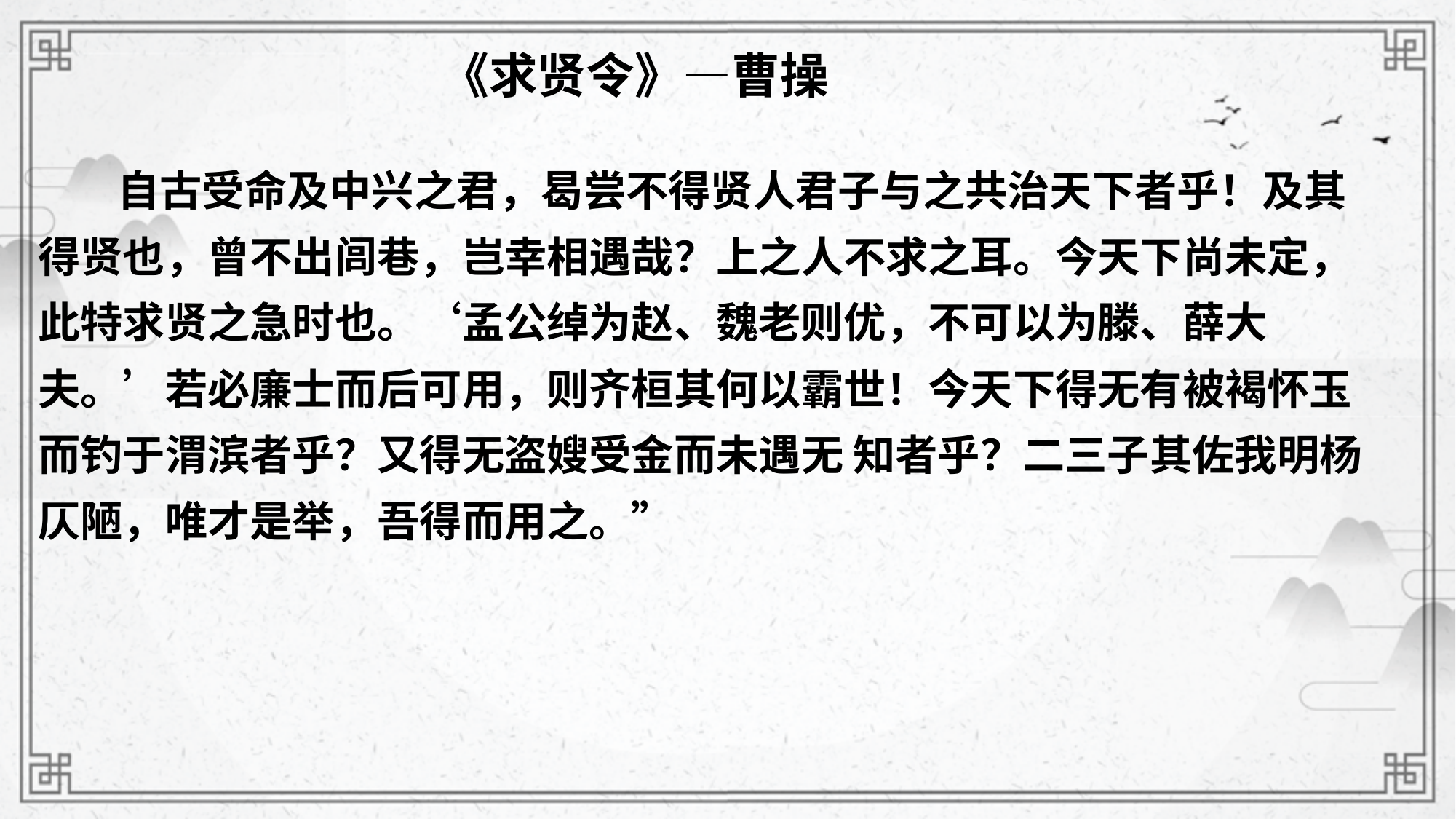

《求贤令》—曹操
          自古受命及中兴之君，曷尝不得贤人君子与之共治天下者乎！及其得贤也，曾不出闾巷，岂幸相遇哉？上之人不求之耳。今天下尚未定，此特求贤之急时也。‘孟公绰为赵、魏老则优，不可以为滕、薛大夫。’若必廉士而后可用，则齐桓其何以霸世！今天下得无有被褐怀玉而钓于渭滨者乎？又得无盗嫂受金而未遇无 知者乎？二三子其佐我明杨仄陋，唯才是举，吾得而用之。”